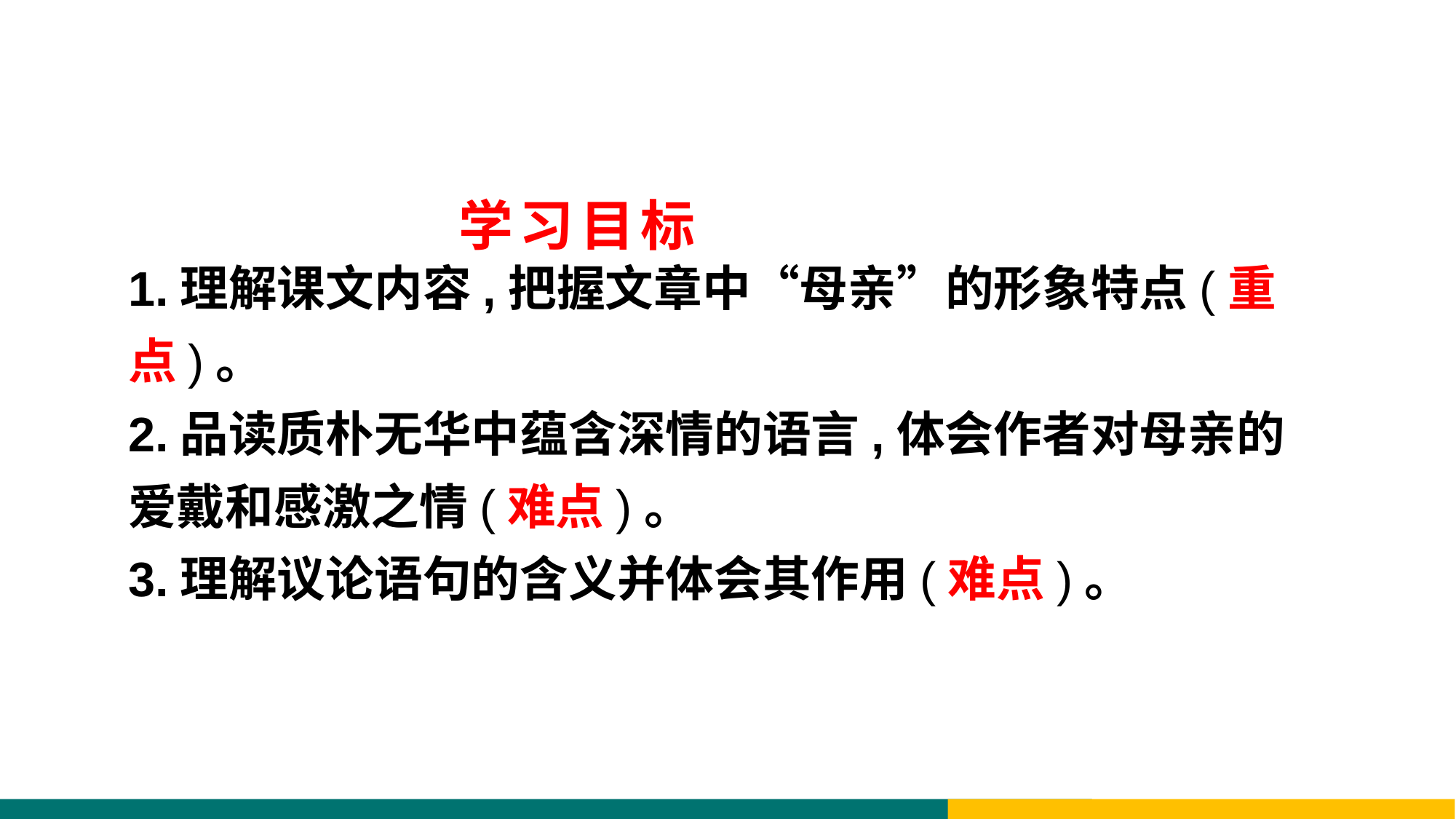

学习目标
1.理解课文内容,把握文章中“母亲”的形象特点(重点)。
2.品读质朴无华中蕴含深情的语言,体会作者对母亲的爱戴和感激之情(难点)。
3.理解议论语句的含义并体会其作用(难点)。